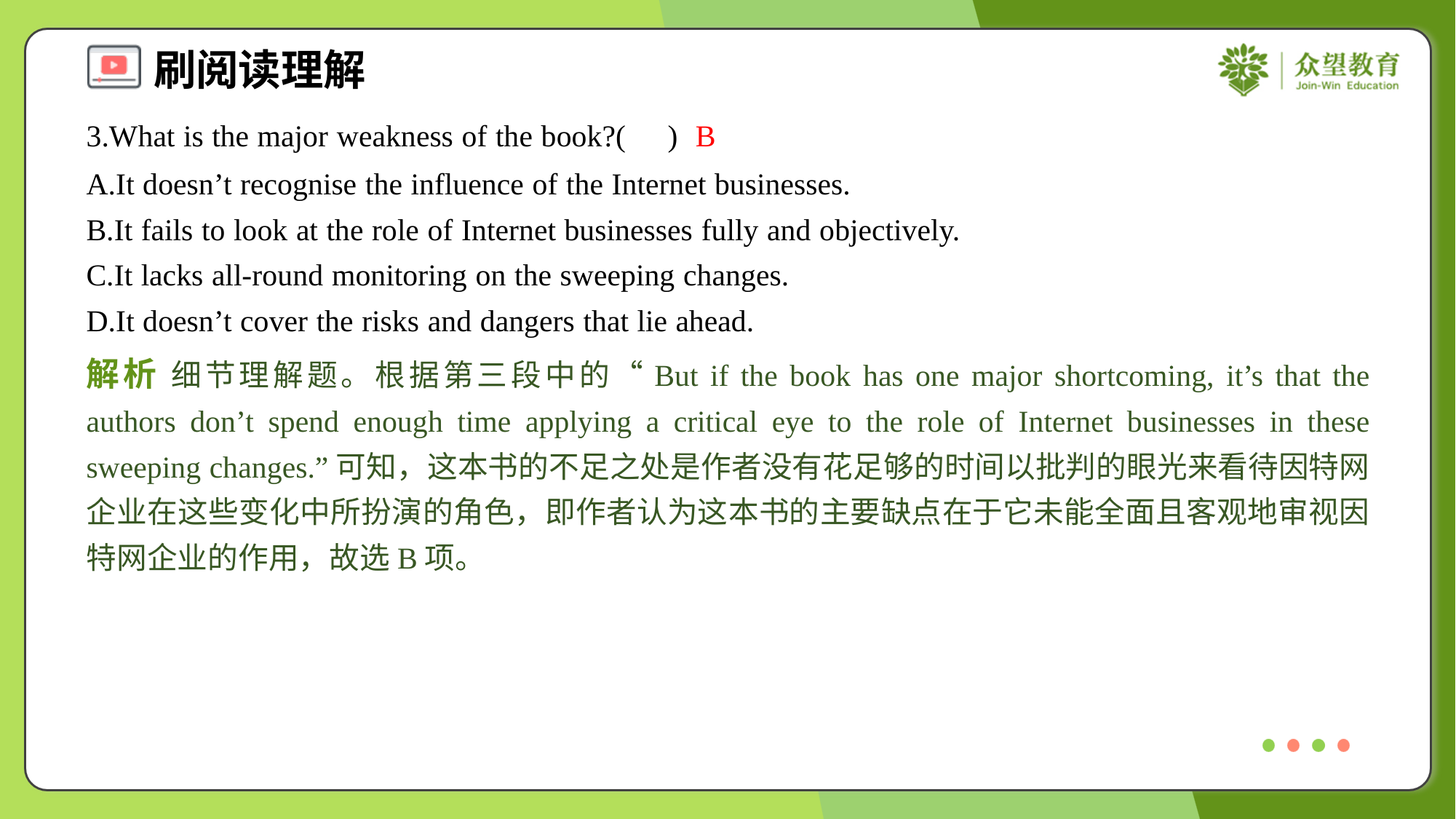

3.What is the major weakness of the book?(     )
B
A.It doesn’t recognise the influence of the Internet businesses.
B.It fails to look at the role of Internet businesses fully and objectively.
C.It lacks all-round monitoring on the sweeping changes.
D.It doesn’t cover the risks and dangers that lie ahead.
解析 细节理解题。根据第三段中的“But if the book has one major shortcoming, it’s that the authors don’t spend enough time applying a critical eye to the role of Internet businesses in these sweeping changes.”可知，这本书的不足之处是作者没有花足够的时间以批判的眼光来看待因特网企业在这些变化中所扮演的角色，即作者认为这本书的主要缺点在于它未能全面且客观地审视因特网企业的作用，故选B项。